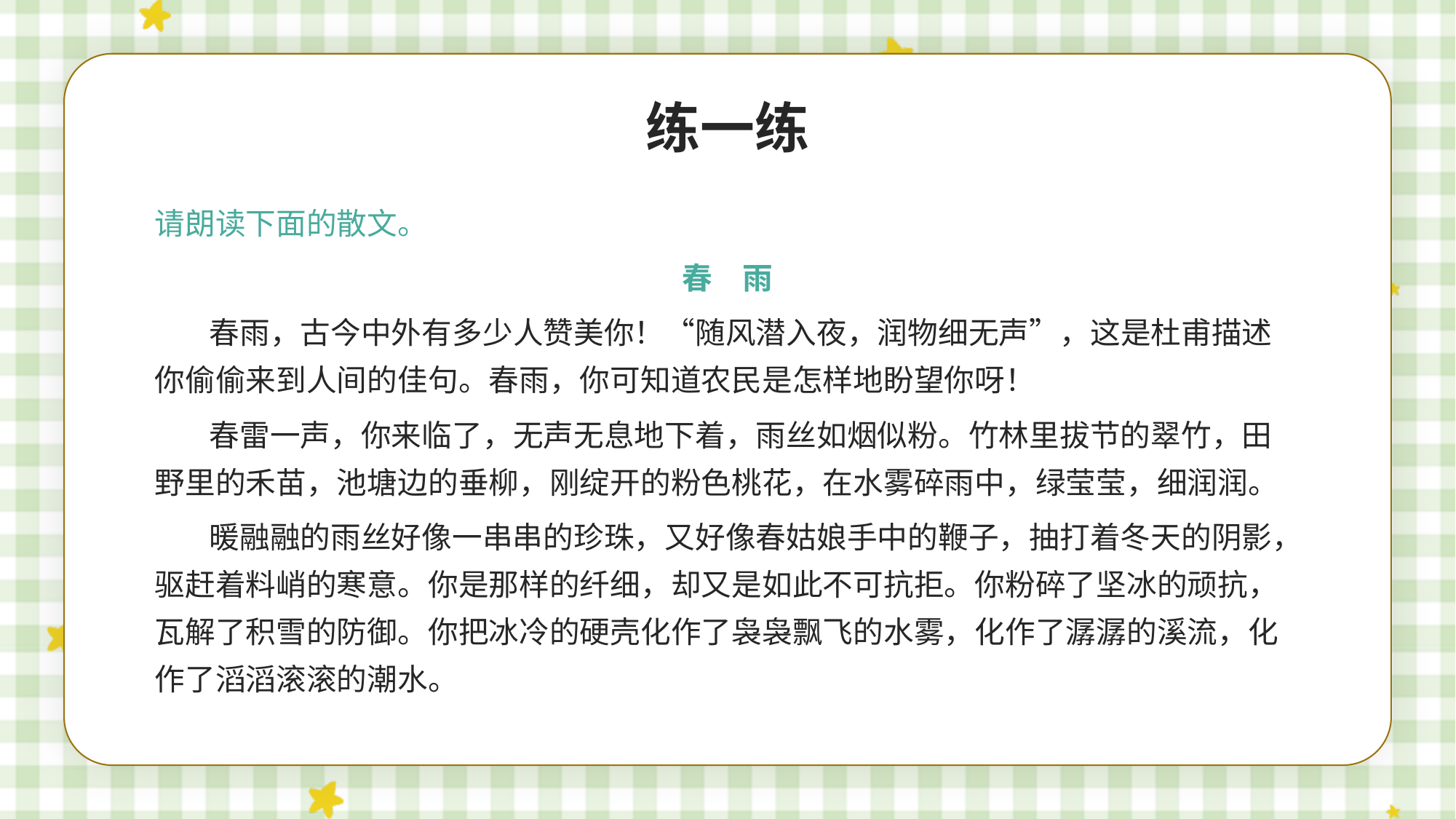

练一练
请朗读下面的散文。
春　雨
春雨，古今中外有多少人赞美你！“随风潜入夜，润物细无声”，这是杜甫描述你偷偷来到人间的佳句。春雨，你可知道农民是怎样地盼望你呀！
春雷一声，你来临了，无声无息地下着，雨丝如烟似粉。竹林里拔节的翠竹，田野里的禾苗，池塘边的垂柳，刚绽开的粉色桃花，在水雾碎雨中，绿莹莹，细润润。
暖融融的雨丝好像一串串的珍珠，又好像春姑娘手中的鞭子，抽打着冬天的阴影，驱赶着料峭的寒意。你是那样的纤细，却又是如此不可抗拒。你粉碎了坚冰的顽抗，瓦解了积雪的防御。你把冰冷的硬壳化作了袅袅飘飞的水雾，化作了潺潺的溪流，化作了滔滔滚滚的潮水。